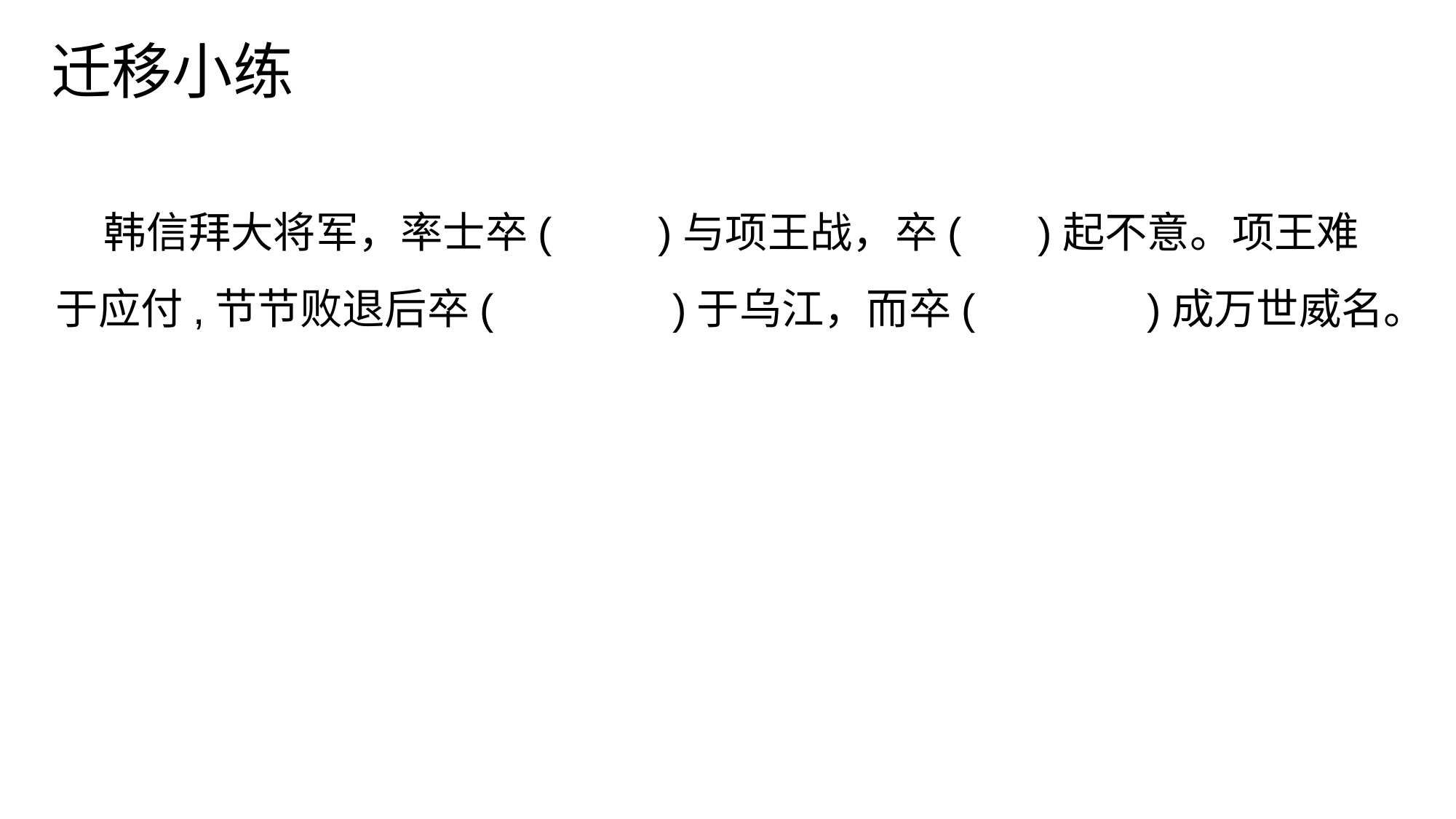

迁移小练
    韩信拜大将军，率士卒(         )与项王战，卒(    	)起不意。项王难于应付,节节败退后卒(	      )于乌江，而卒(      	)成万世威名。